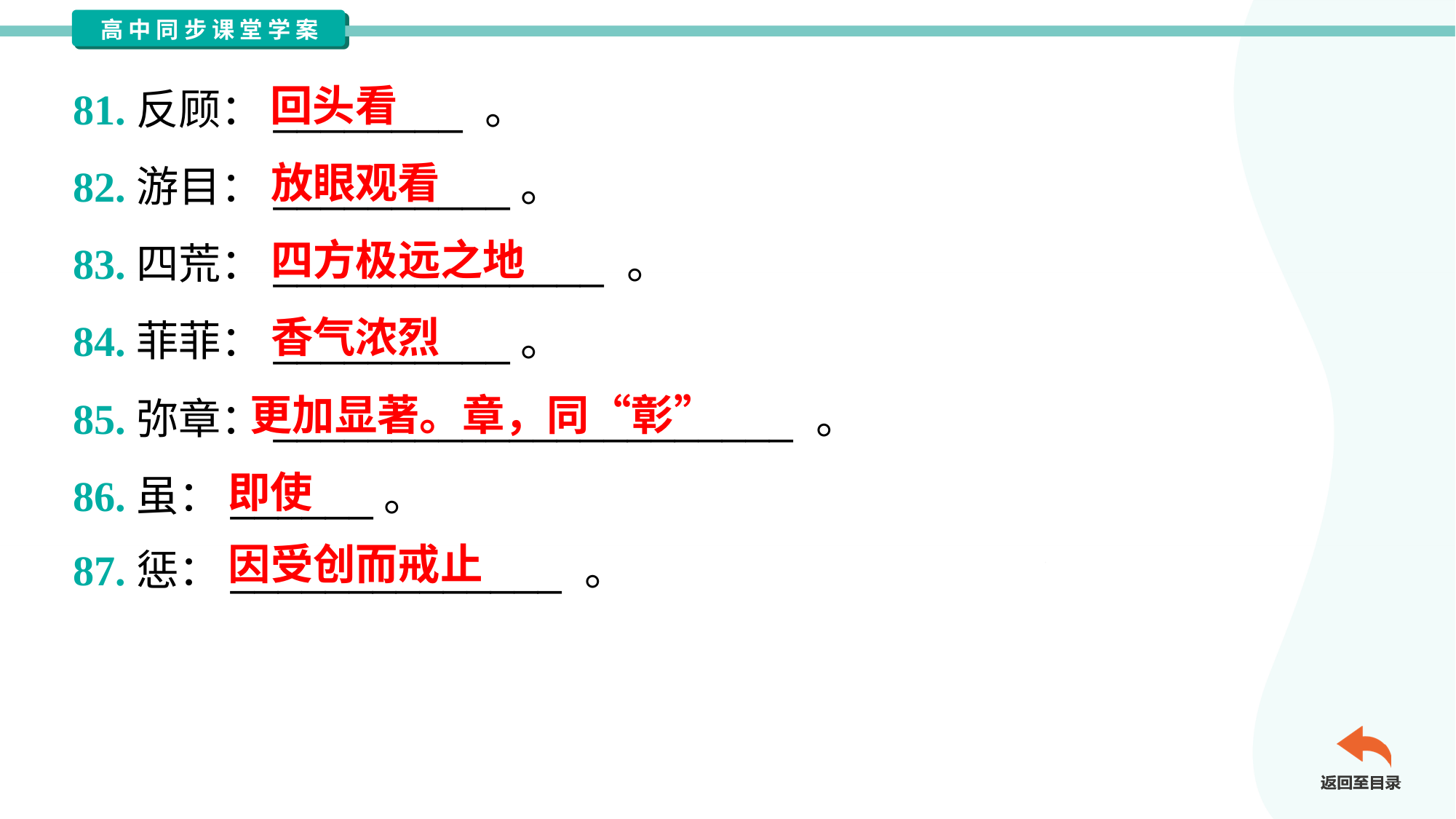

回头看
81.反顾：________ 。
82.游目：__________。
83.四荒：______________ 。
84.菲菲：__________。
85.弥章：______________________ 。
86.虽：______。
87.惩：______________ 。
放眼观看
四方极远之地
香气浓烈
更加显著。章，同“彰”
即使
因受创而戒止